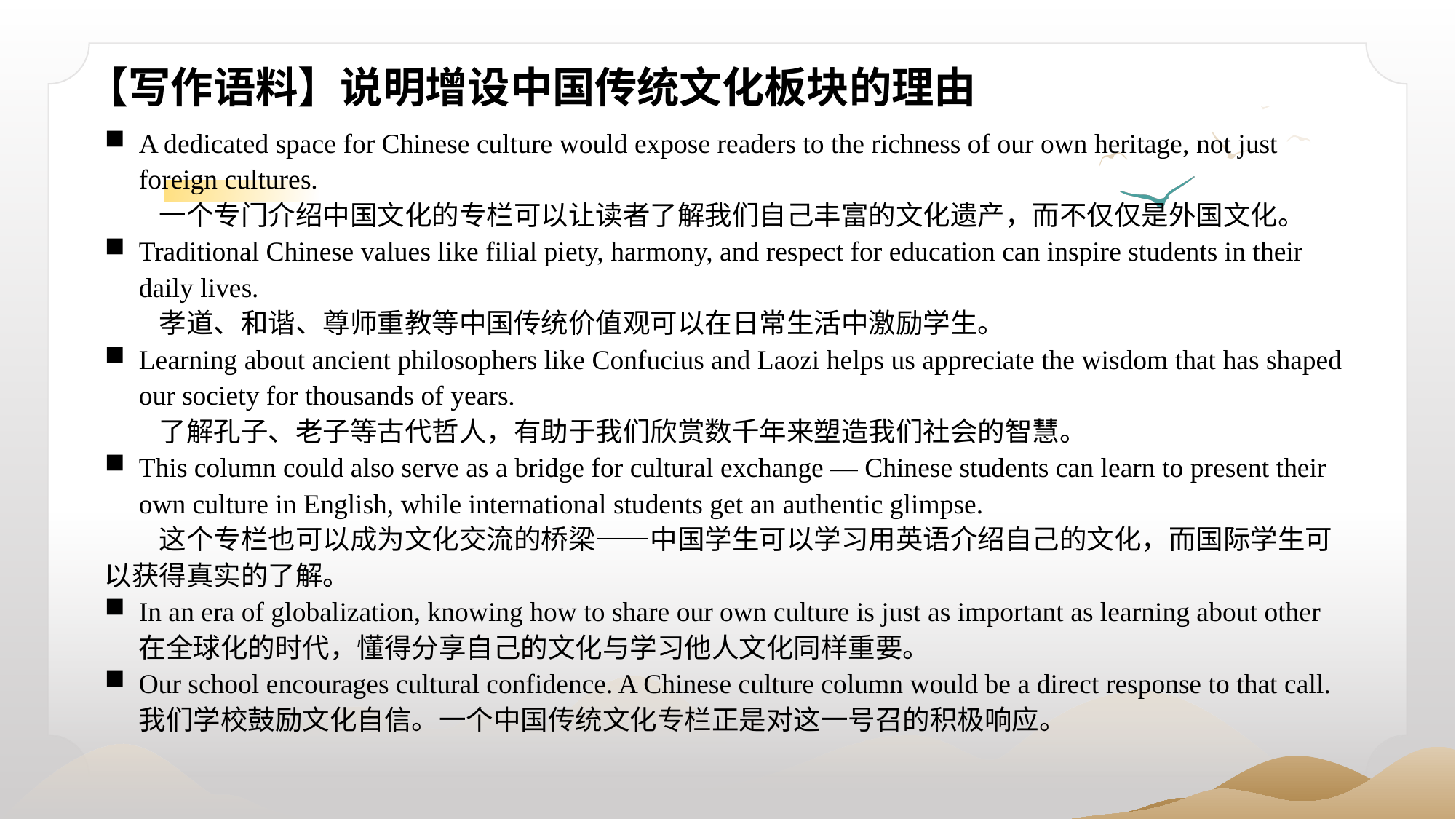

【写作语料】说明增设中国传统文化板块的理由
A dedicated space for Chinese culture would expose readers to the richness of our own heritage, not just foreign cultures.
一个专门介绍中国文化的专栏可以让读者了解我们自己丰富的文化遗产，而不仅仅是外国文化。
Traditional Chinese values like filial piety, harmony, and respect for education can inspire students in their daily lives.
孝道、和谐、尊师重教等中国传统价值观可以在日常生活中激励学生。
Learning about ancient philosophers like Confucius and Laozi helps us appreciate the wisdom that has shaped our society for thousands of years.
了解孔子、老子等古代哲人，有助于我们欣赏数千年来塑造我们社会的智慧。
This column could also serve as a bridge for cultural exchange — Chinese students can learn to present their own culture in English, while international students get an authentic glimpse.
这个专栏也可以成为文化交流的桥梁——中国学生可以学习用英语介绍自己的文化，而国际学生可以获得真实的了解。
In an era of globalization, knowing how to share our own culture is just as important as learning about other在全球化的时代，懂得分享自己的文化与学习他人文化同样重要。
Our school encourages cultural confidence. A Chinese culture column would be a direct response to that call.我们学校鼓励文化自信。一个中国传统文化专栏正是对这一号召的积极响应。